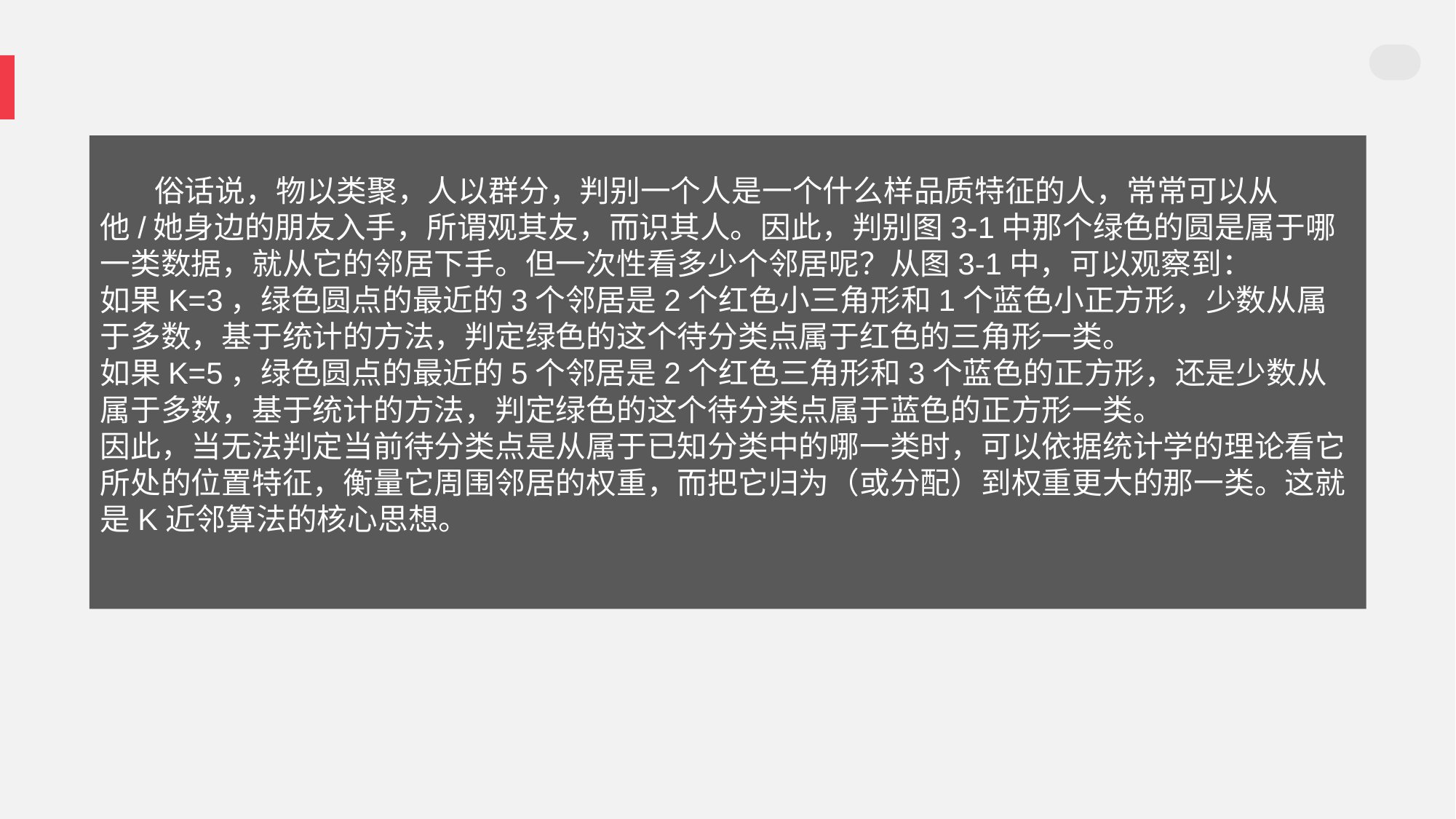

俗话说，物以类聚，人以群分，判别一个人是一个什么样品质特征的人，常常可以从他/她身边的朋友入手，所谓观其友，而识其人。因此，判别图3-1中那个绿色的圆是属于哪一类数据，就从它的邻居下手。但一次性看多少个邻居呢？从图3-1中，可以观察到：
如果K=3，绿色圆点的最近的3个邻居是2个红色小三角形和1个蓝色小正方形，少数从属于多数，基于统计的方法，判定绿色的这个待分类点属于红色的三角形一类。
如果K=5，绿色圆点的最近的5个邻居是2个红色三角形和3个蓝色的正方形，还是少数从属于多数，基于统计的方法，判定绿色的这个待分类点属于蓝色的正方形一类。
因此，当无法判定当前待分类点是从属于已知分类中的哪一类时，可以依据统计学的理论看它所处的位置特征，衡量它周围邻居的权重，而把它归为（或分配）到权重更大的那一类。这就是K近邻算法的核心思想。